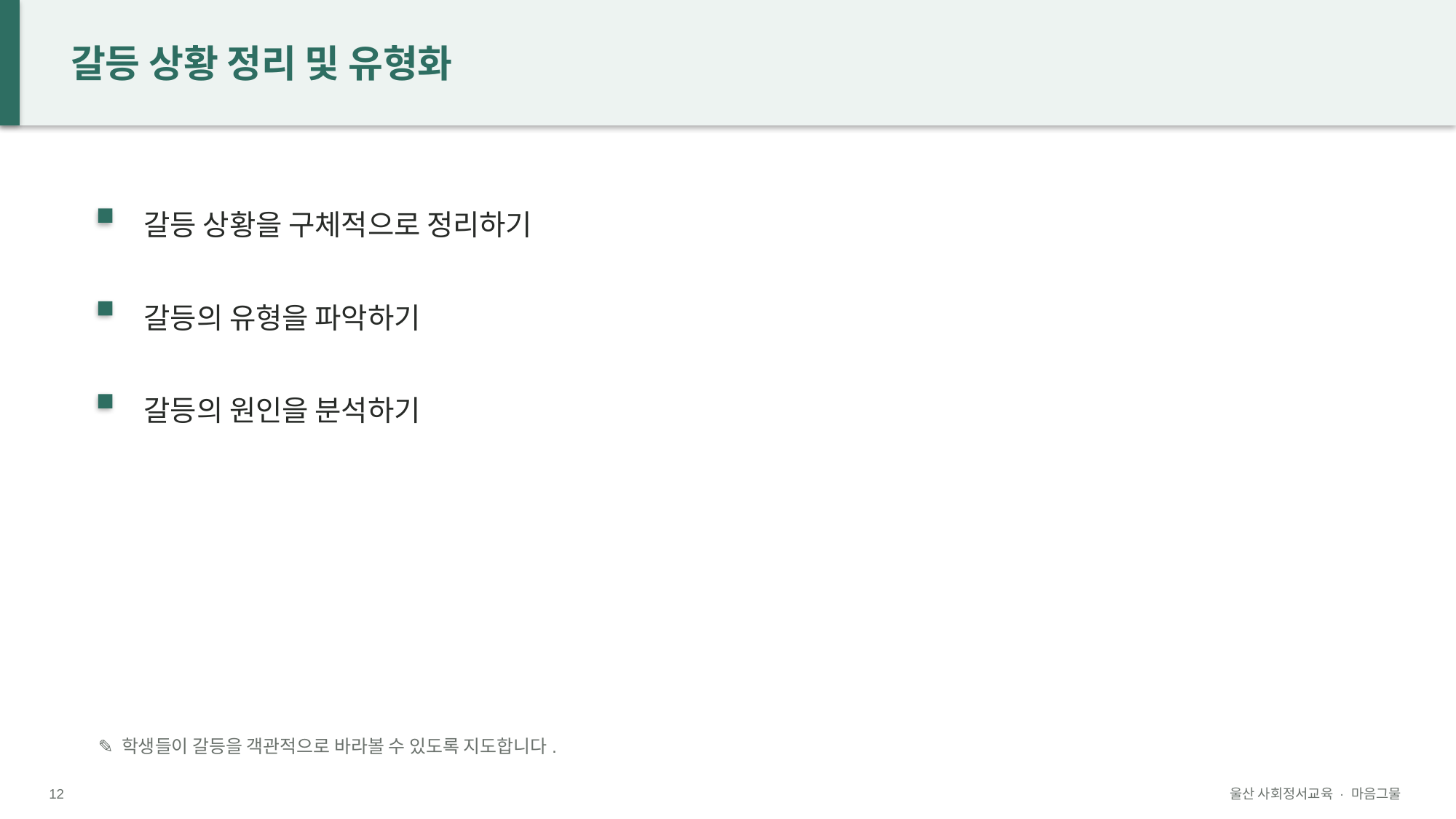

갈등 상황 정리 및 유형화
갈등 상황을 구체적으로 정리하기

갈등의 유형을 파악하기

갈등의 원인을 분석하기

✎ 학생들이 갈등을 객관적으로 바라볼 수 있도록 지도합니다.
12
울산 사회정서교육 · 마음그물